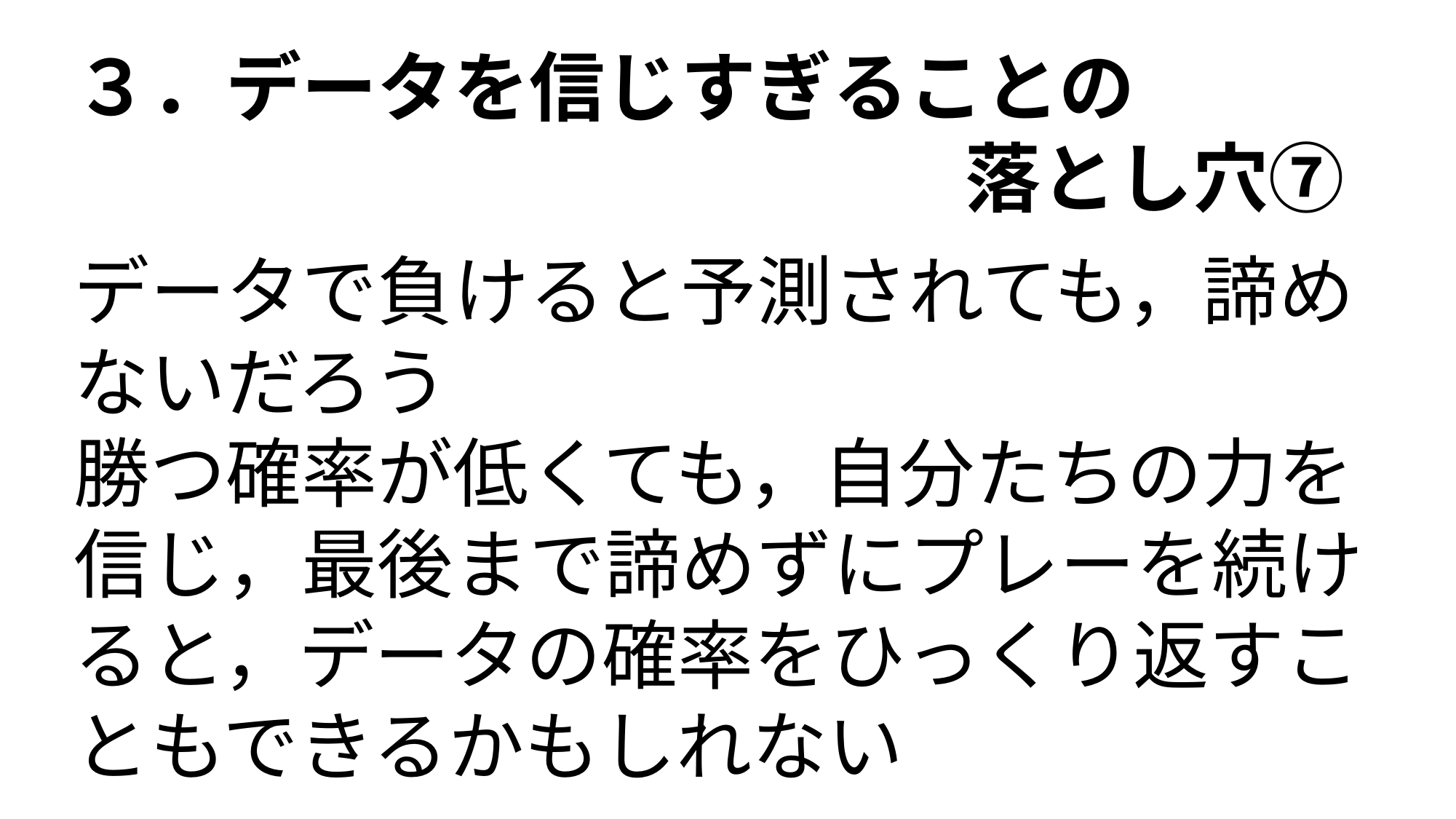

３．データを信じすぎることの
　　落とし穴⑦
データで負けると予測されても，諦めないだろう
勝つ確率が低くても，自分たちの力を信じ，最後まで諦めずにプレーを続けると，データの確率をひっくり返すこともできるかもしれない